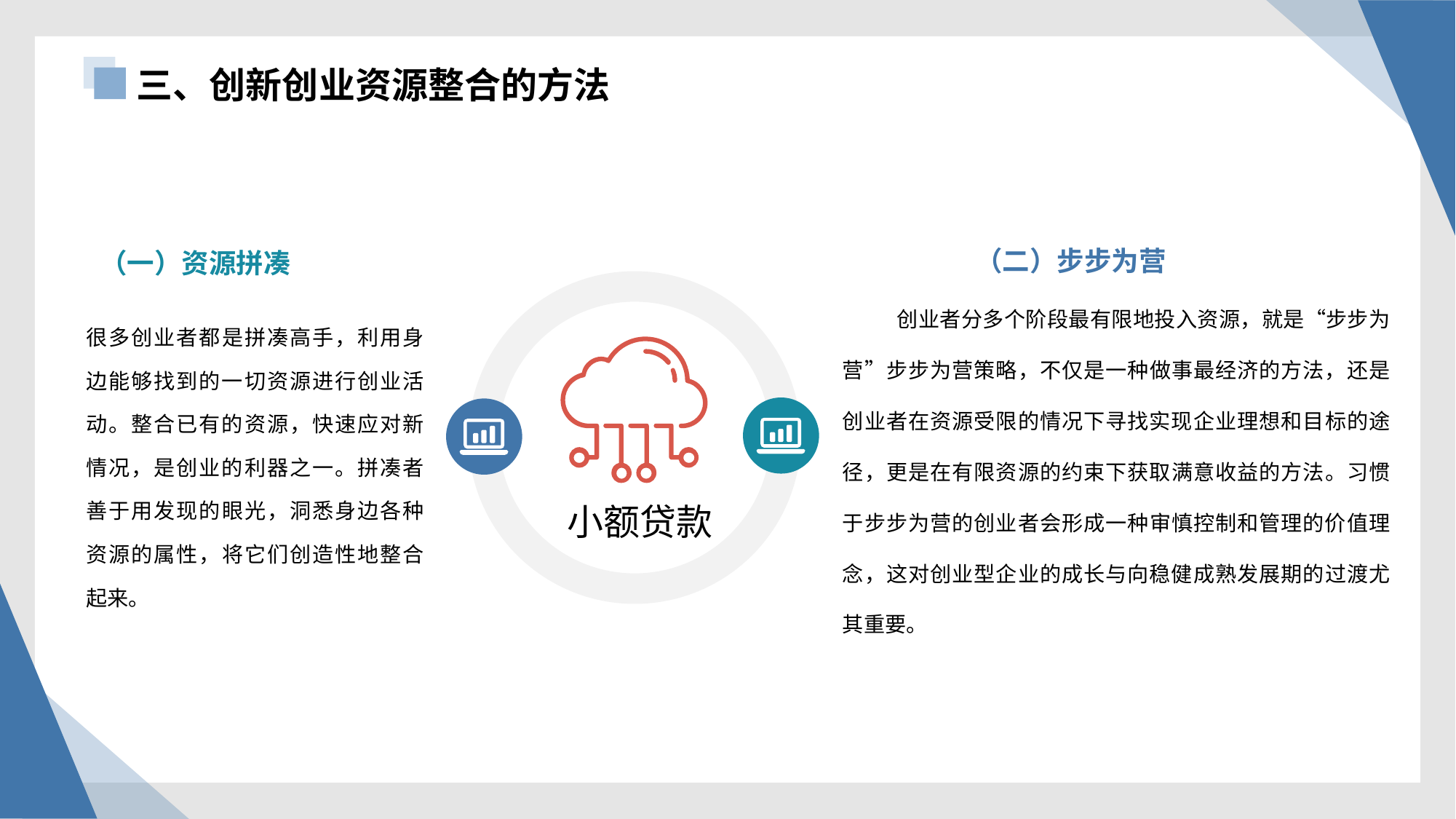

三、创新创业资源整合的方法

（二）步步为营
（一）资源拼凑

创业者分多个阶段最有限地投入资源，就是“步步为营”步步为营策略，不仅是一种做事最经济的方法，还是创业者在资源受限的情况下寻找实现企业理想和目标的途径，更是在有限资源的约束下获取满意收益的方法。习惯于步步为营的创业者会形成一种审慎控制和管理的价值理念，这对创业型企业的成长与向稳健成熟发展期的过渡尤其重要。
很多创业者都是拼凑高手，利用身边能够找到的一切资源进行创业活动。整合已有的资源，快速应对新情况，是创业的利器之一。拼凑者善于用发现的眼光，洞悉身边各种资源的属性，将它们创造性地整合起来。

小额贷款